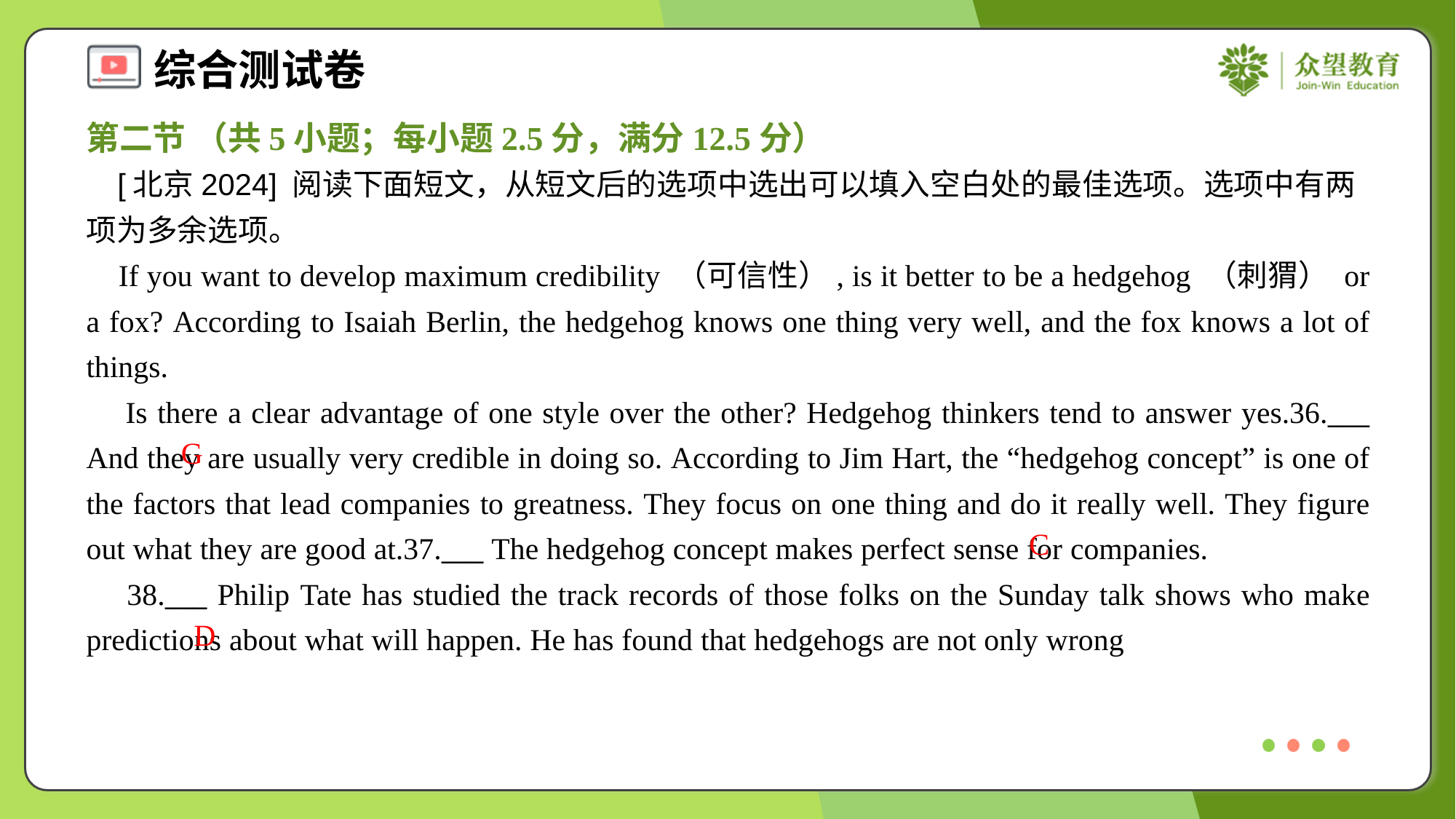

第二节 （共5小题；每小题2.5分，满分12.5分）
    [北京2024] 阅读下面短文，从短文后的选项中选出可以填入空白处的最佳选项。选项中有两项为多余选项。
    If you want to develop maximum credibility （可信性）, is it better to be a hedgehog （刺猬） or a fox? According to Isaiah Berlin, the hedgehog knows one thing very well, and the fox knows a lot of things.
    Is there a clear advantage of one style over the other? Hedgehog thinkers tend to answer yes.36.___ And they are usually very credible in doing so. According to Jim Hart, the “hedgehog concept” is one of the factors that lead companies to greatness. They focus on one thing and do it really well. They figure out what they are good at.37.___ The hedgehog concept makes perfect sense for companies.
    38.___ Philip Tate has studied the track records of those folks on the Sunday talk shows who make predictions about what will happen. He has found that hedgehogs are not only wrong
G
C
D